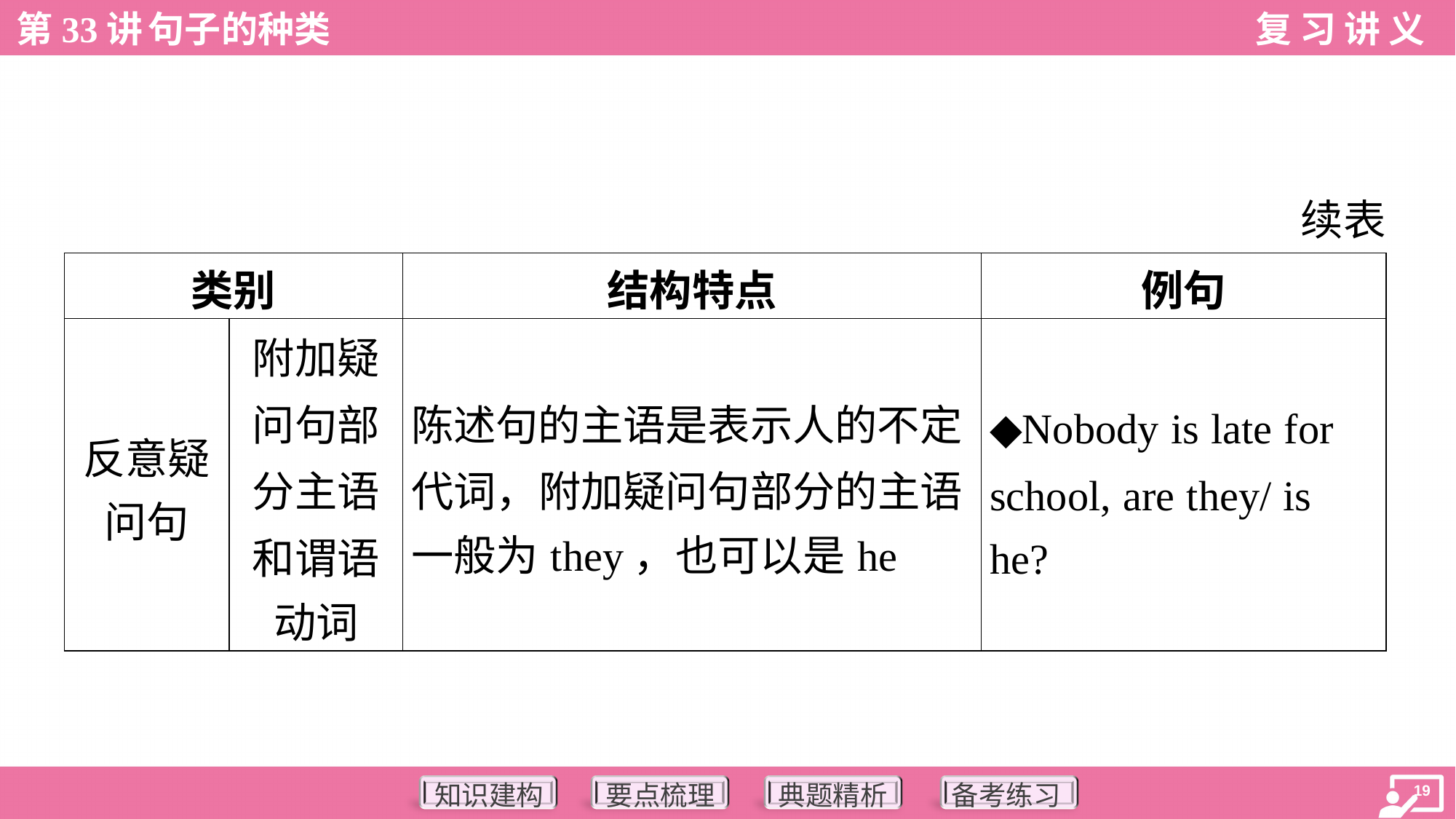

续表
| 类别 |  | 结构特点 | 例句 |
| --- | --- | --- | --- |
| 反意疑 问句 | 附加疑 问句部 分主语 和谓语 动词 | 陈述句的主语是表示人的不定 代词，附加疑问句部分的主语 一般为they，也可以是he | ◆Nobody is late for school, are they/ is he? |